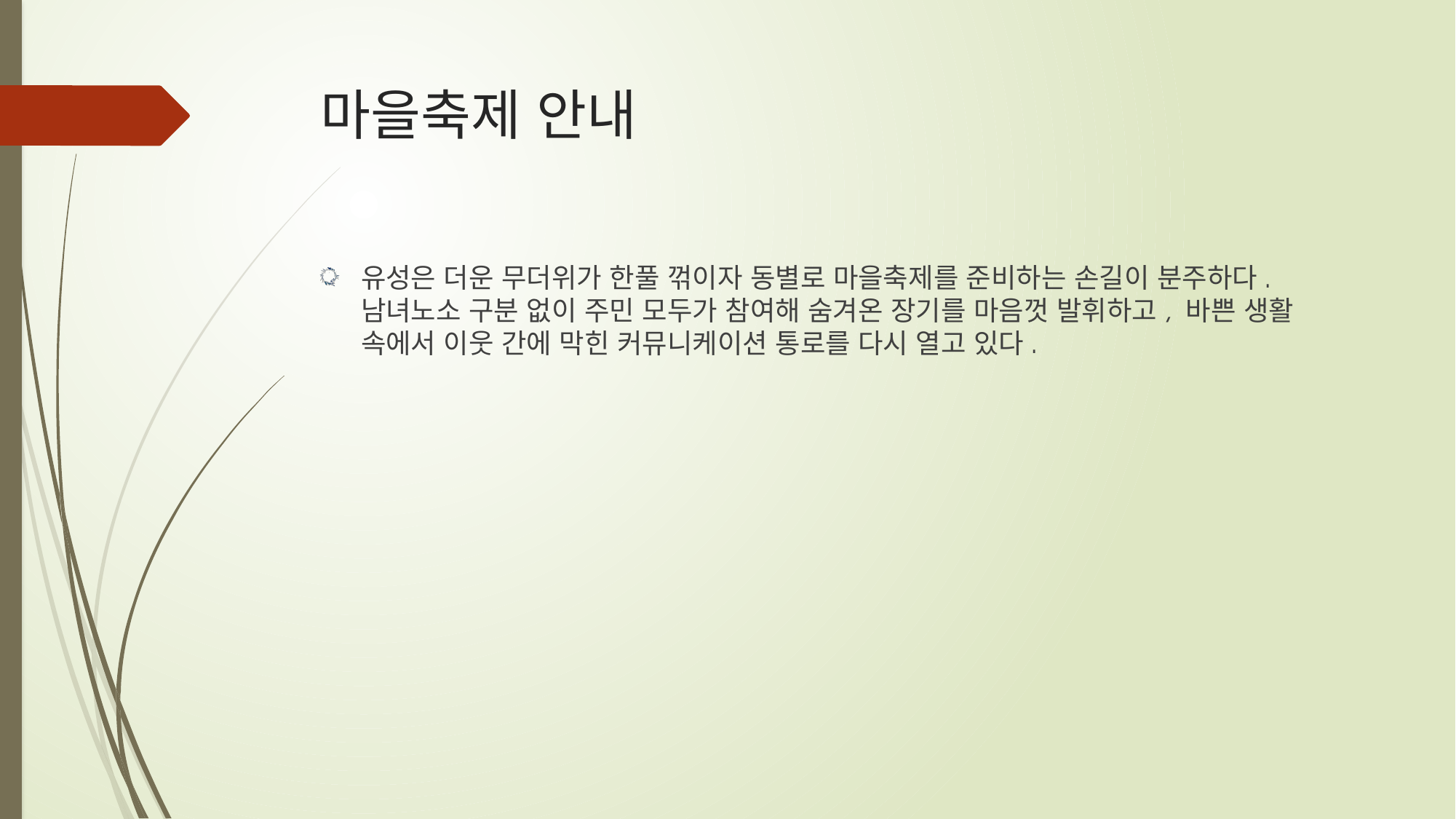

# 마을축제 안내
유성은 더운 무더위가 한풀 꺾이자 동별로 마을축제를 준비하는 손길이 분주하다. 남녀노소 구분 없이 주민 모두가 참여해 숨겨온 장기를 마음껏 발휘하고, 바쁜 생활 속에서 이웃 간에 막힌 커뮤니케이션 통로를 다시 열고 있다.